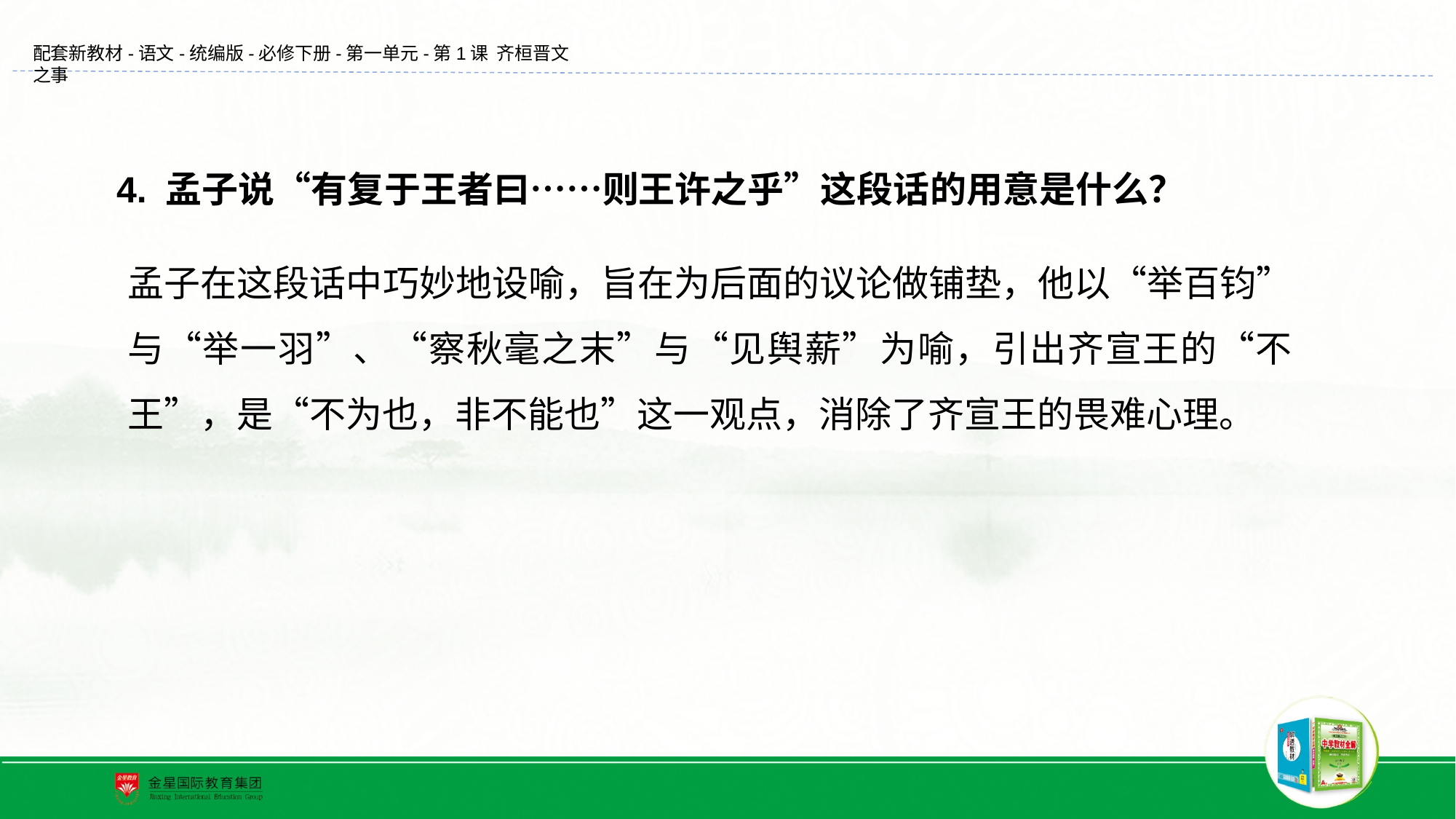

4. 孟子说“有复于王者曰……则王许之乎”这段话的用意是什么？
孟子在这段话中巧妙地设喻，旨在为后面的议论做铺垫，他以“举百钧”与“举一羽”、“察秋毫之末”与“见舆薪”为喻，引出齐宣王的“不王”，是“不为也，非不能也”这一观点，消除了齐宣王的畏难心理。